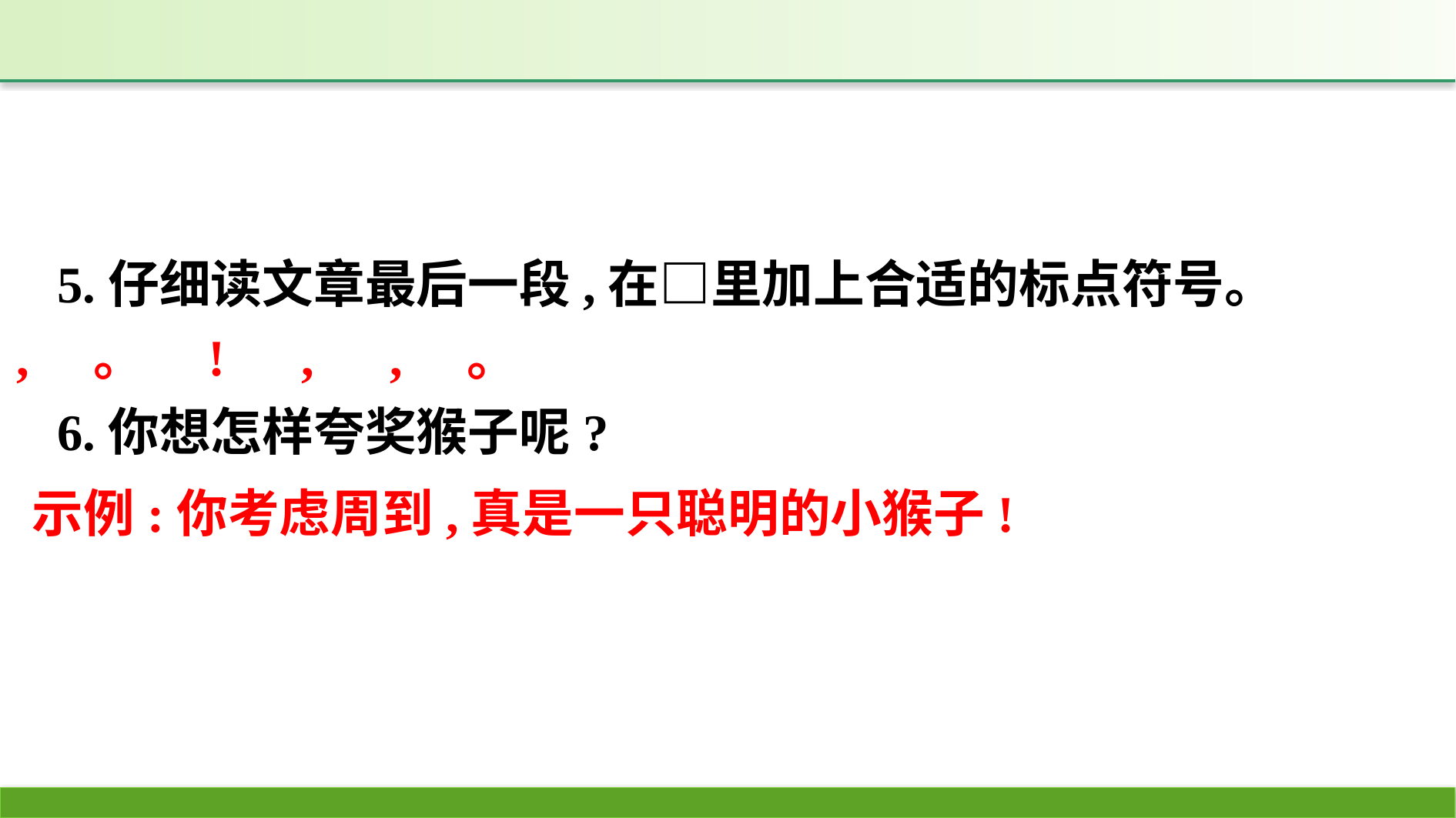

5.仔细读文章最后一段,在□里加上合适的标点符号。

6.你想怎样夸奖猴子呢?
,　。　!　,　,　。
示例:你考虑周到,真是一只聪明的小猴子!